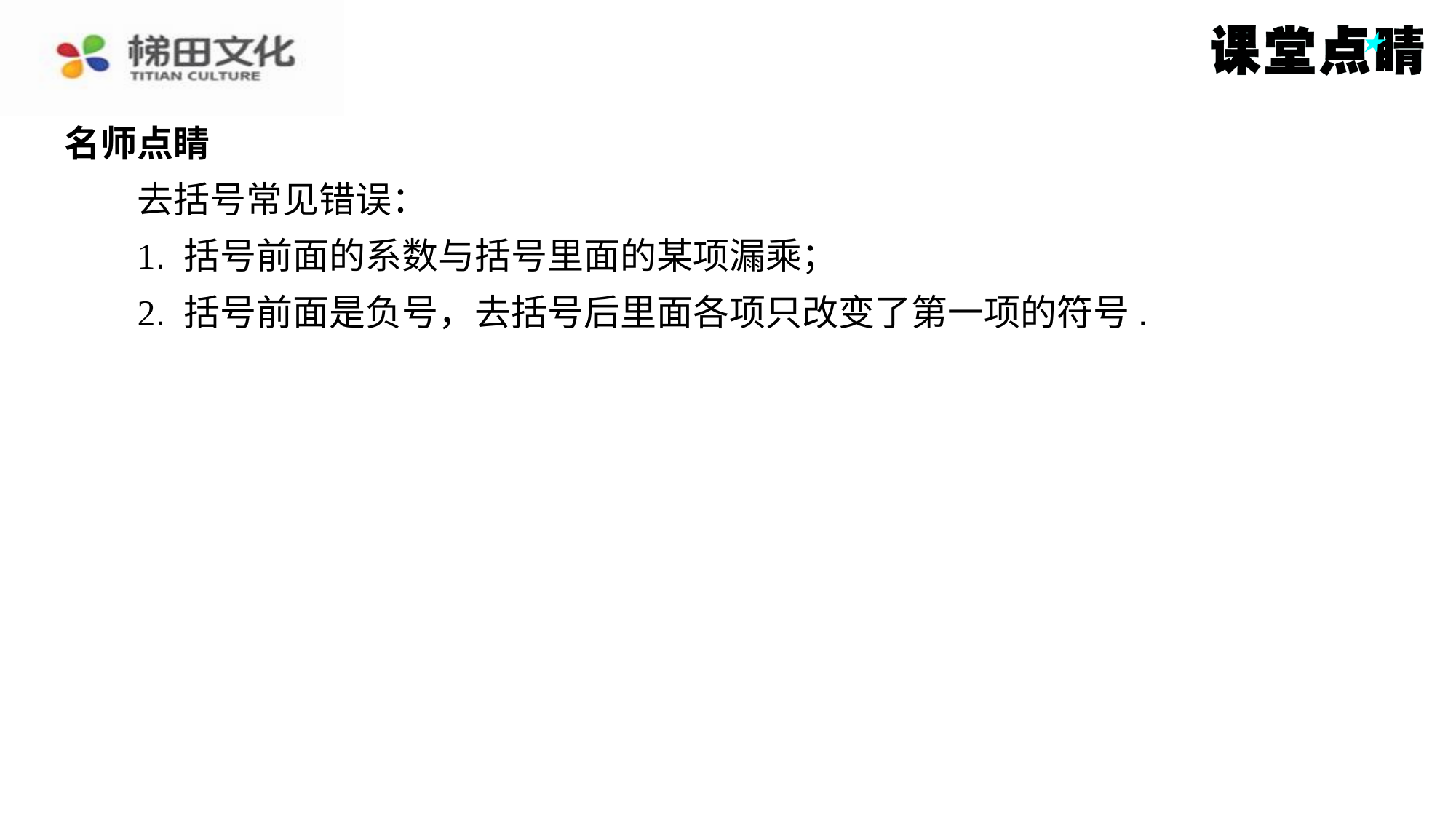

名师点睛
　　去括号常见错误：
1. 括号前面的系数与括号里面的某项漏乘；
2. 括号前面是负号，去括号后里面各项只改变了第一项的符号.